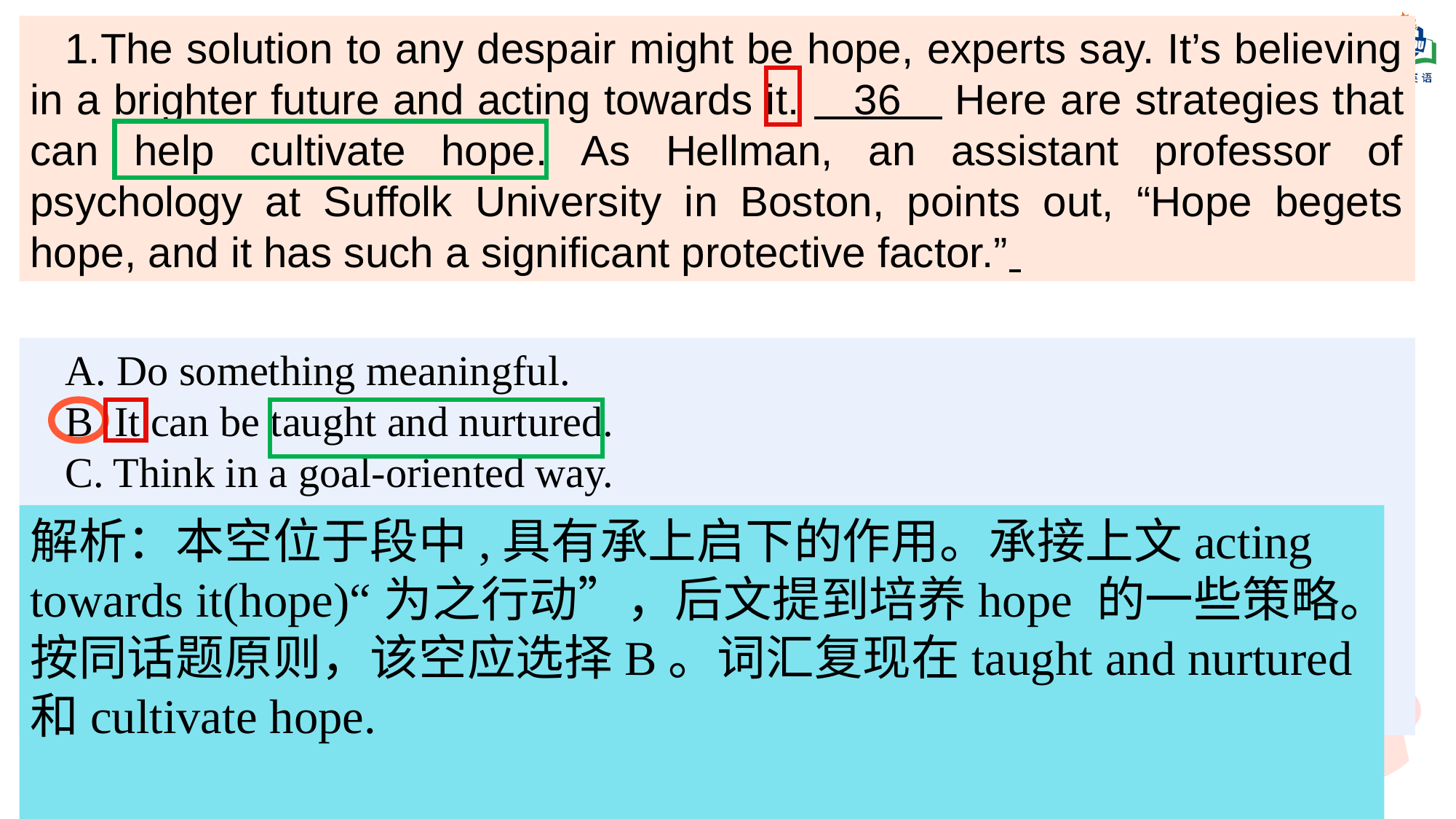

1.The solution to any despair might be hope, experts say. It’s believing in a brighter future and acting towards it.    36    Here are strategies that can help cultivate hope. As Hellman, an assistant professor of psychology at Suffolk University in Boston, points out, “Hope begets hope, and it has such a significant protective factor.”

A. Do something meaningful.
B. It can be taught and nurtured.
C. Think in a goal-oriented way.
D. With these good examples, people are bound to be successful.
E. So, if one doesn’t work out, they have an alternative at the ready.
F. By seeing other people succeed, they feel like they could succeed.
G. You and I have this wonderful capacity to play a movie in our head.

解析：本空位于段中,具有承上启下的作用。承接上文acting towards it(hope)“为之行动”，后文提到培养hope 的一些策略。按同话题原则，该空应选择B。词汇复现在taught and nurtured和cultivate hope.